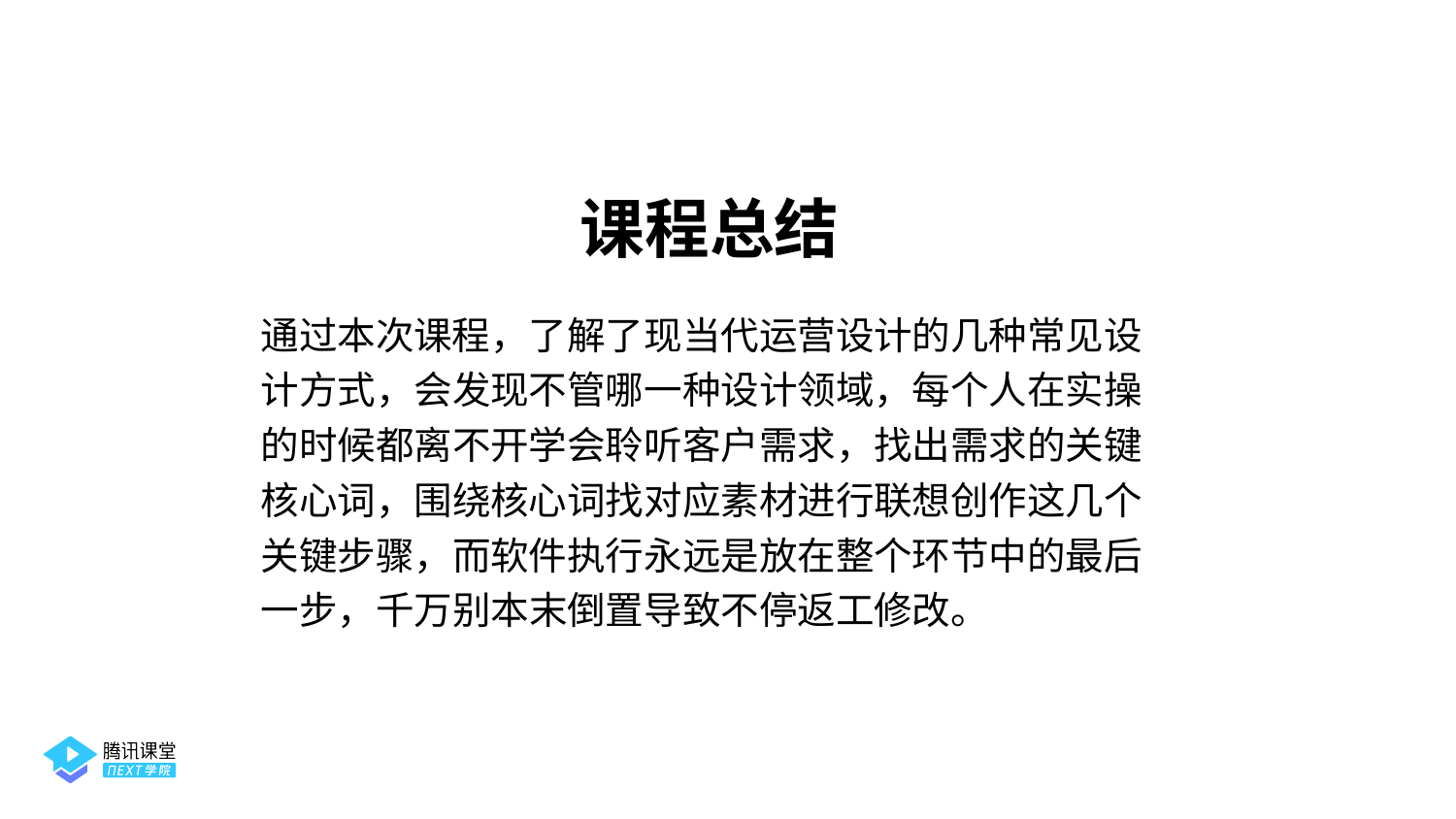

课程总结
通过本次课程，了解了现当代运营设计的几种常见设计方式，会发现不管哪一种设计领域，每个人在实操的时候都离不开学会聆听客户需求，找出需求的关键核心词，围绕核心词找对应素材进行联想创作这几个关键步骤，而软件执行永远是放在整个环节中的最后一步，千万别本末倒置导致不停返工修改。